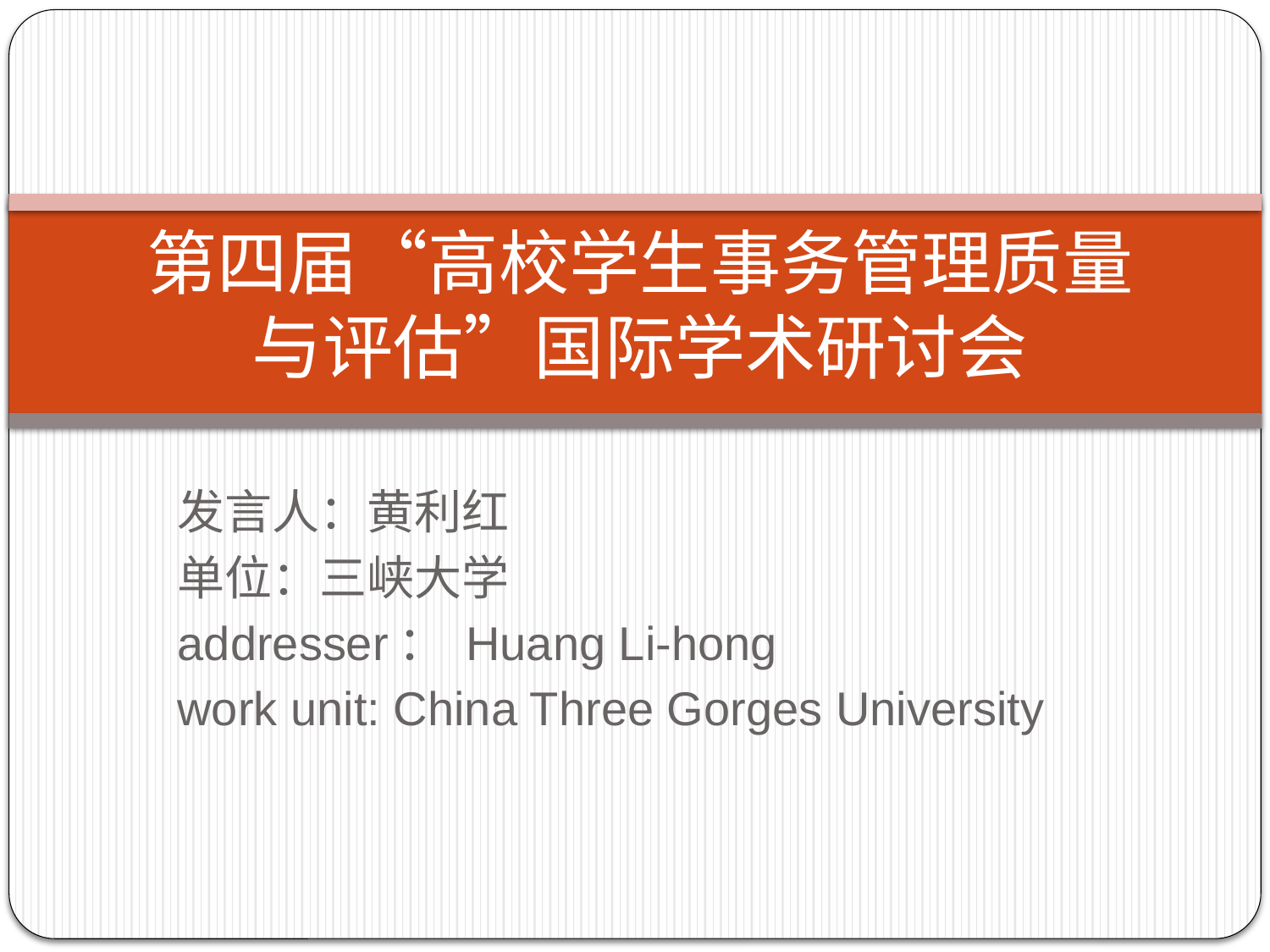

# 第四届“高校学生事务管理质量与评估”国际学术研讨会
发言人：黄利红
单位：三峡大学
addresser： Huang Li-hong
work unit: China Three Gorges University